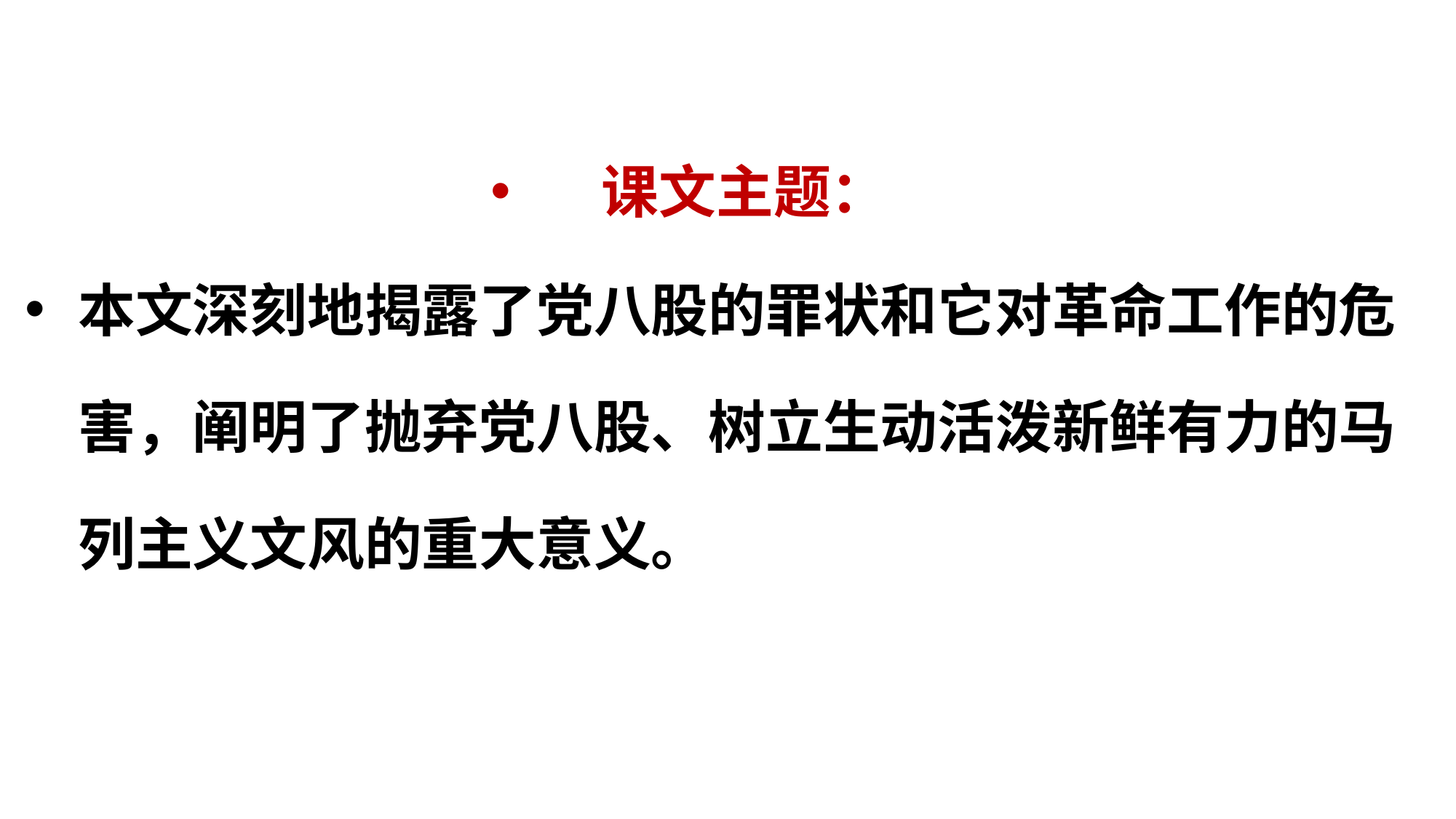

课文主题：
本文深刻地揭露了党八股的罪状和它对革命工作的危害，阐明了抛弃党八股、树立生动活泼新鲜有力的马列主义文风的重大意义。